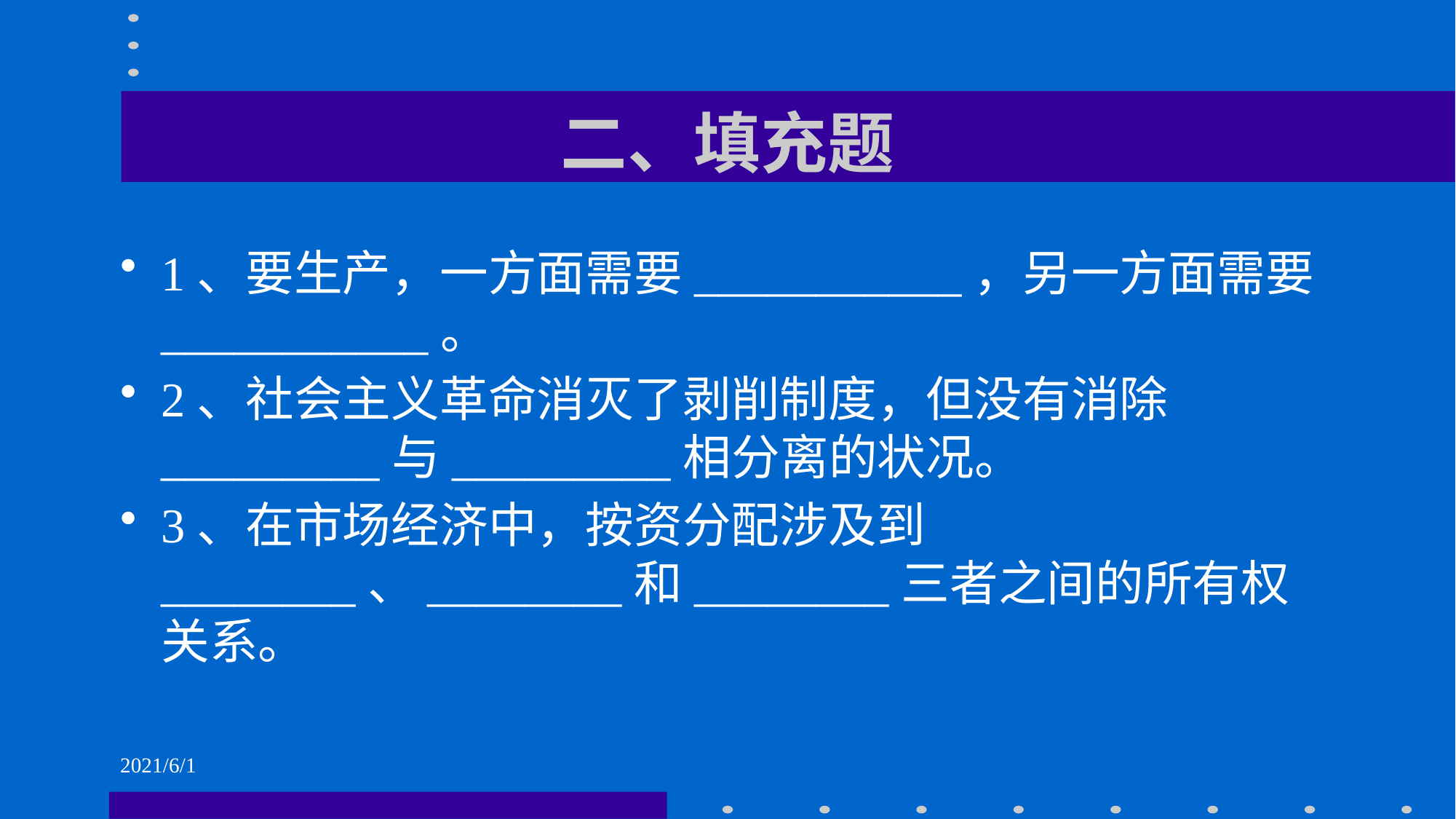

# 二、填充题
1、要生产，一方面需要___________，另一方面需要___________。
2、社会主义革命消灭了剥削制度，但没有消除_________与_________相分离的状况。
3、在市场经济中，按资分配涉及到________、________和________三者之间的所有权关系。
2021/6/1